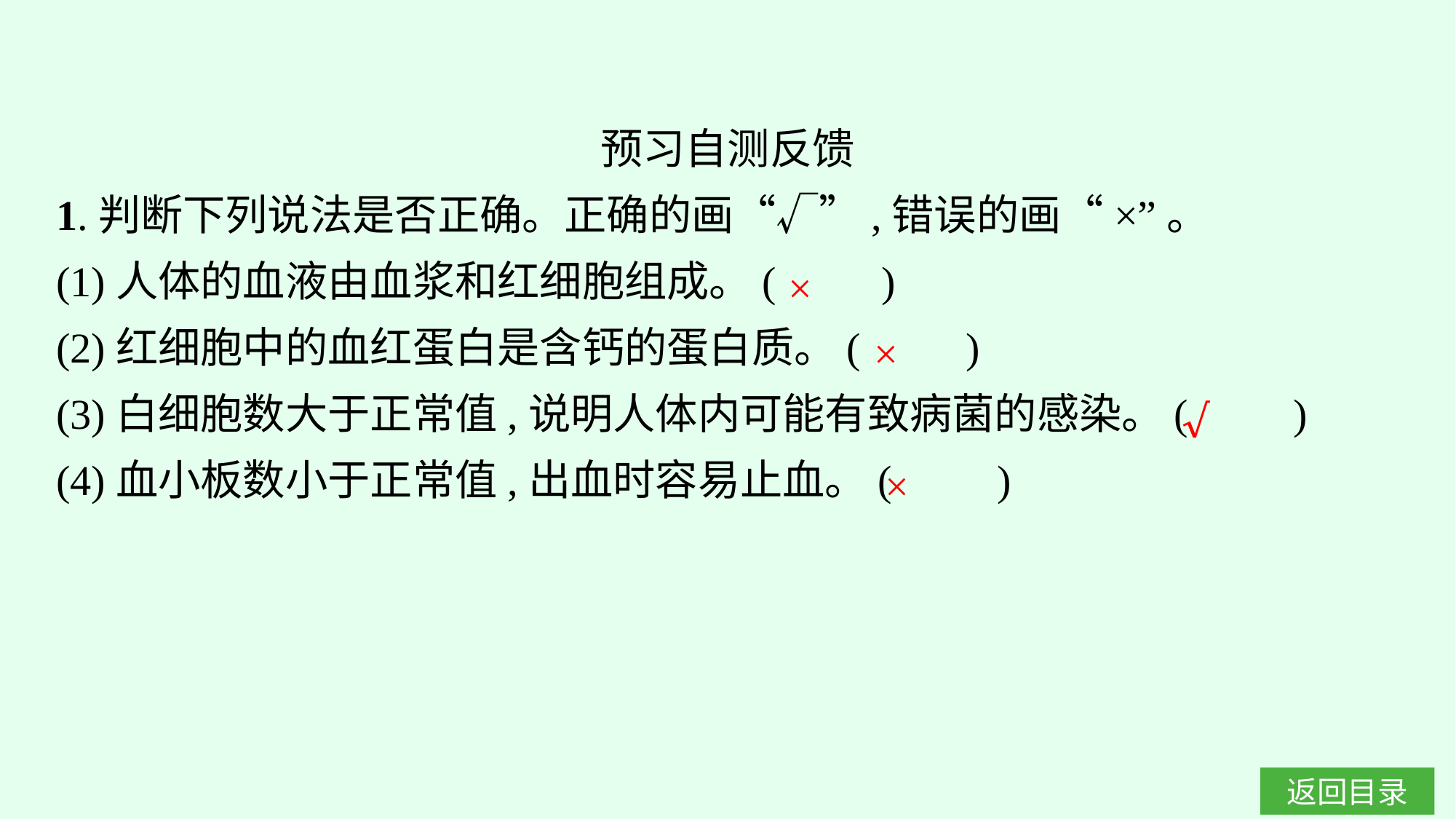

预习自测反馈
1.判断下列说法是否正确。正确的画“√”,错误的画“×”。
(1)人体的血液由血浆和红细胞组成。(　　)
(2)红细胞中的血红蛋白是含钙的蛋白质。(　　)
(3)白细胞数大于正常值,说明人体内可能有致病菌的感染。(　　)
(4)血小板数小于正常值,出血时容易止血。(　　)
×
×
√
×